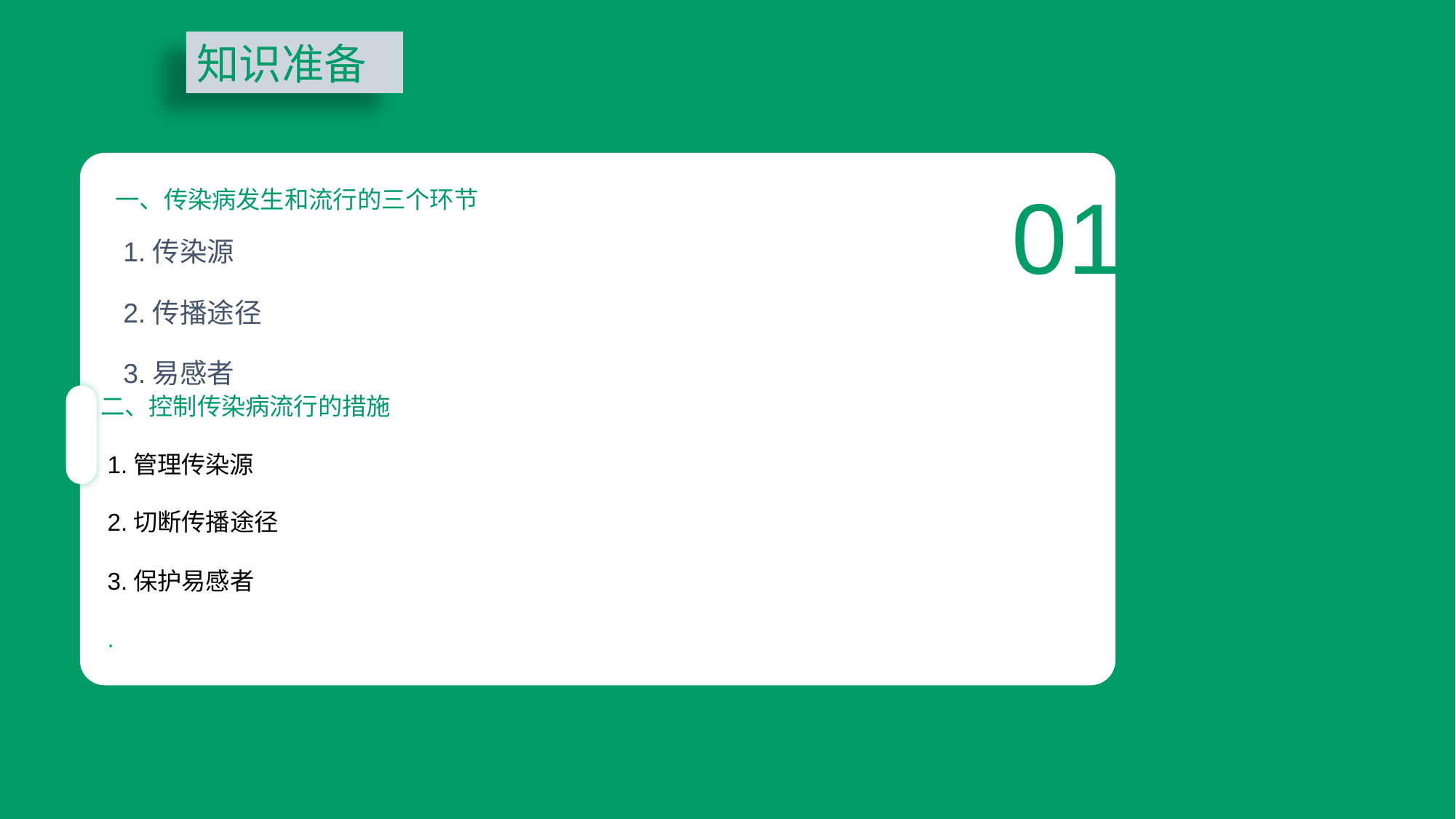

知识准备

01
一、传染病发生和流行的三个环节

 1.传染源
 2.传播途径
 3.易感者

二、控制传染病流行的措施

 1.管理传染源

 2.切断传播途径

 3.保护易感者

 .